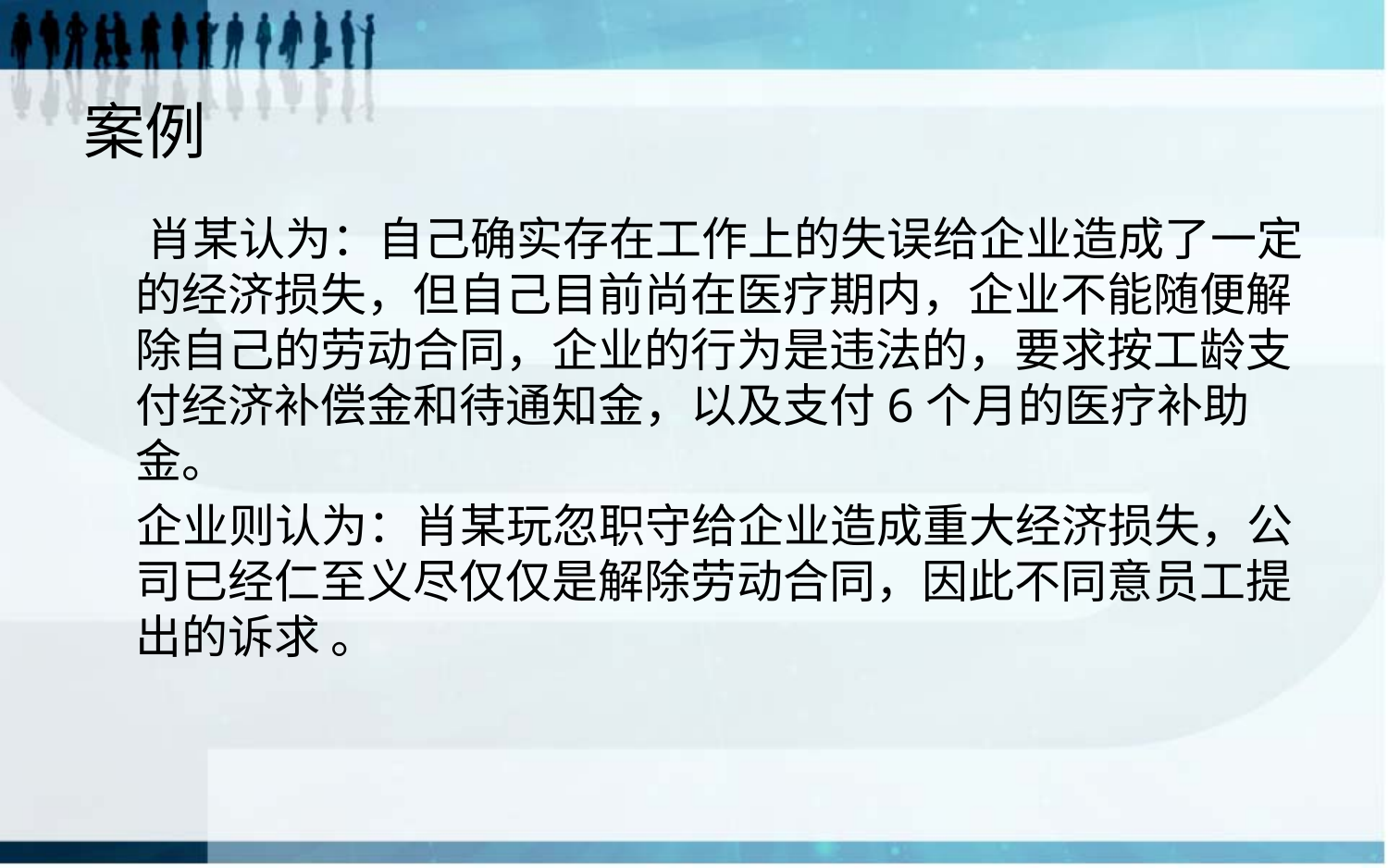

# 案例
     肖某认为：自己确实存在工作上的失误给企业造成了一定的经济损失，但自己目前尚在医疗期内，企业不能随便解除自己的劳动合同，企业的行为是违法的，要求按工龄支付经济补偿金和待通知金，以及支付6个月的医疗补助金。
    企业则认为：肖某玩忽职守给企业造成重大经济损失，公司已经仁至义尽仅仅是解除劳动合同，因此不同意员工提出的诉求 。